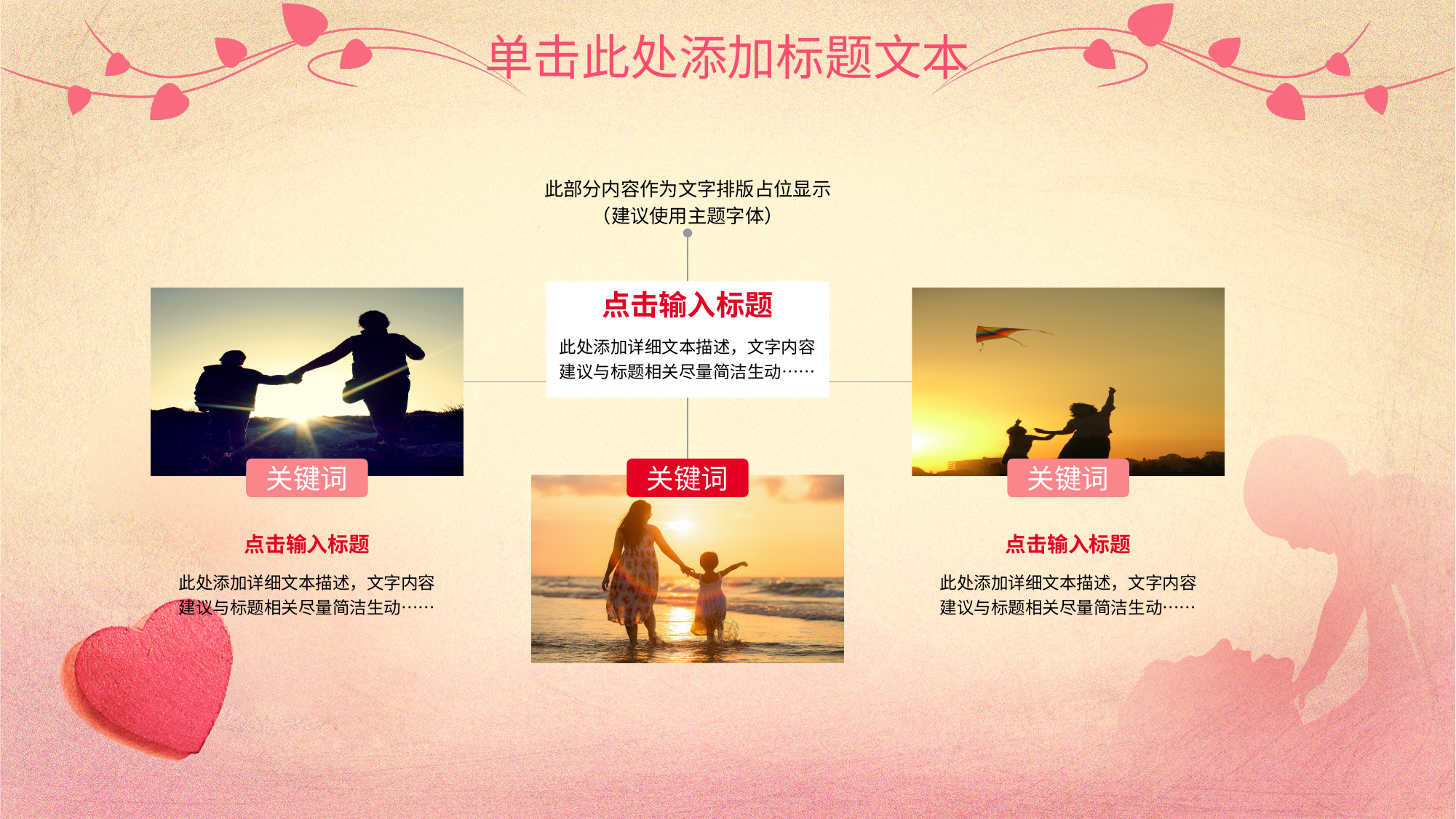

单击此处添加标题文本
此部分内容作为文字排版占位显示
（建议使用主题字体）
点击输入标题
此处添加详细文本描述，文字内容建议与标题相关尽量简洁生动……
关键词

关键词
点击输入标题
此处添加详细文本描述，文字内容建议与标题相关尽量简洁生动……

关键词
点击输入标题
此处添加详细文本描述，文字内容建议与标题相关尽量简洁生动……